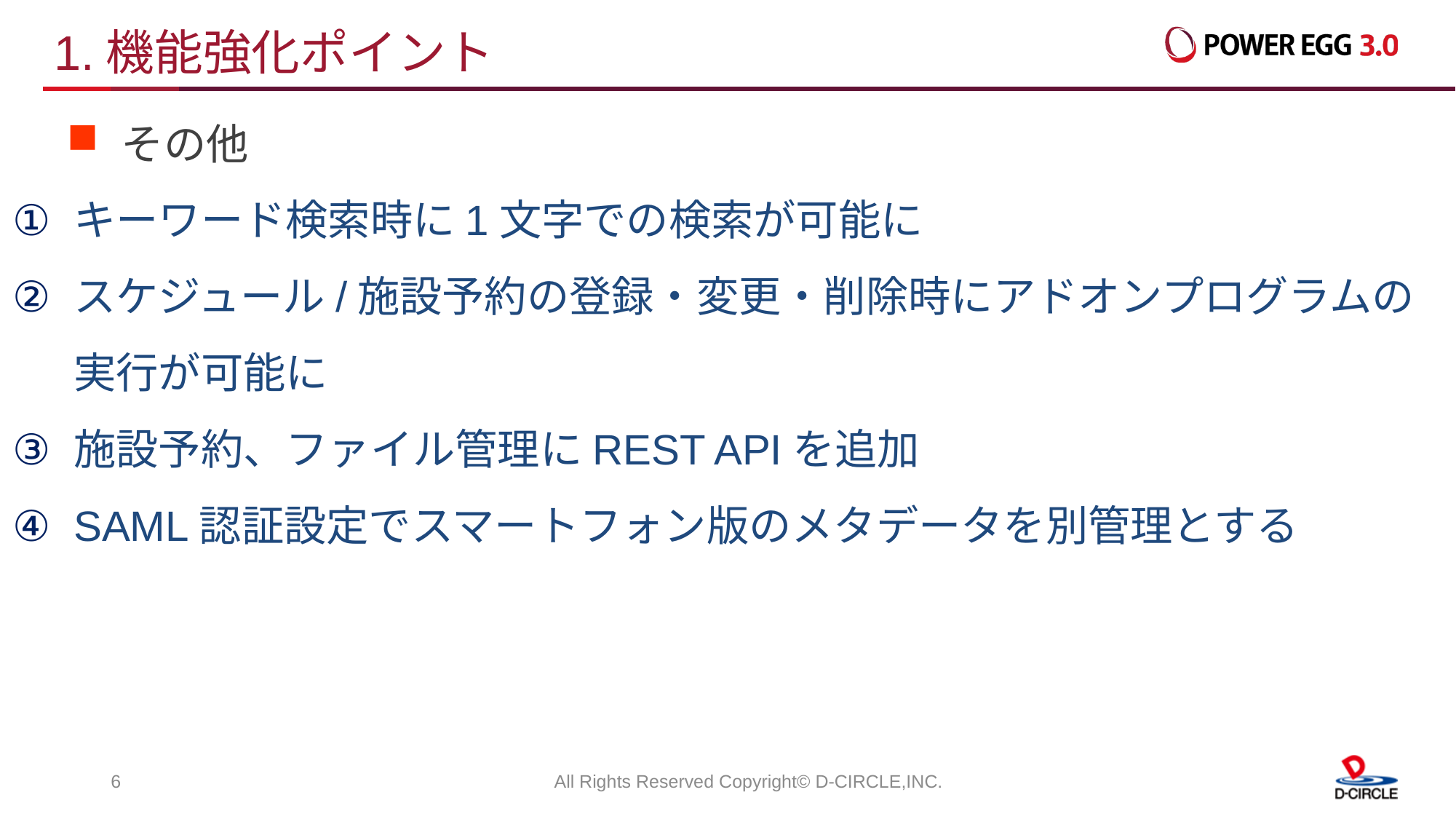

# 1.機能強化ポイント
その他
キーワード検索時に1文字での検索が可能に
スケジュール/施設予約の登録・変更・削除時にアドオンプログラムの
実行が可能に
施設予約、ファイル管理にREST APIを追加
SAML認証設定でスマートフォン版のメタデータを別管理とする
6
All Rights Reserved Copyright© D-CIRCLE,INC.